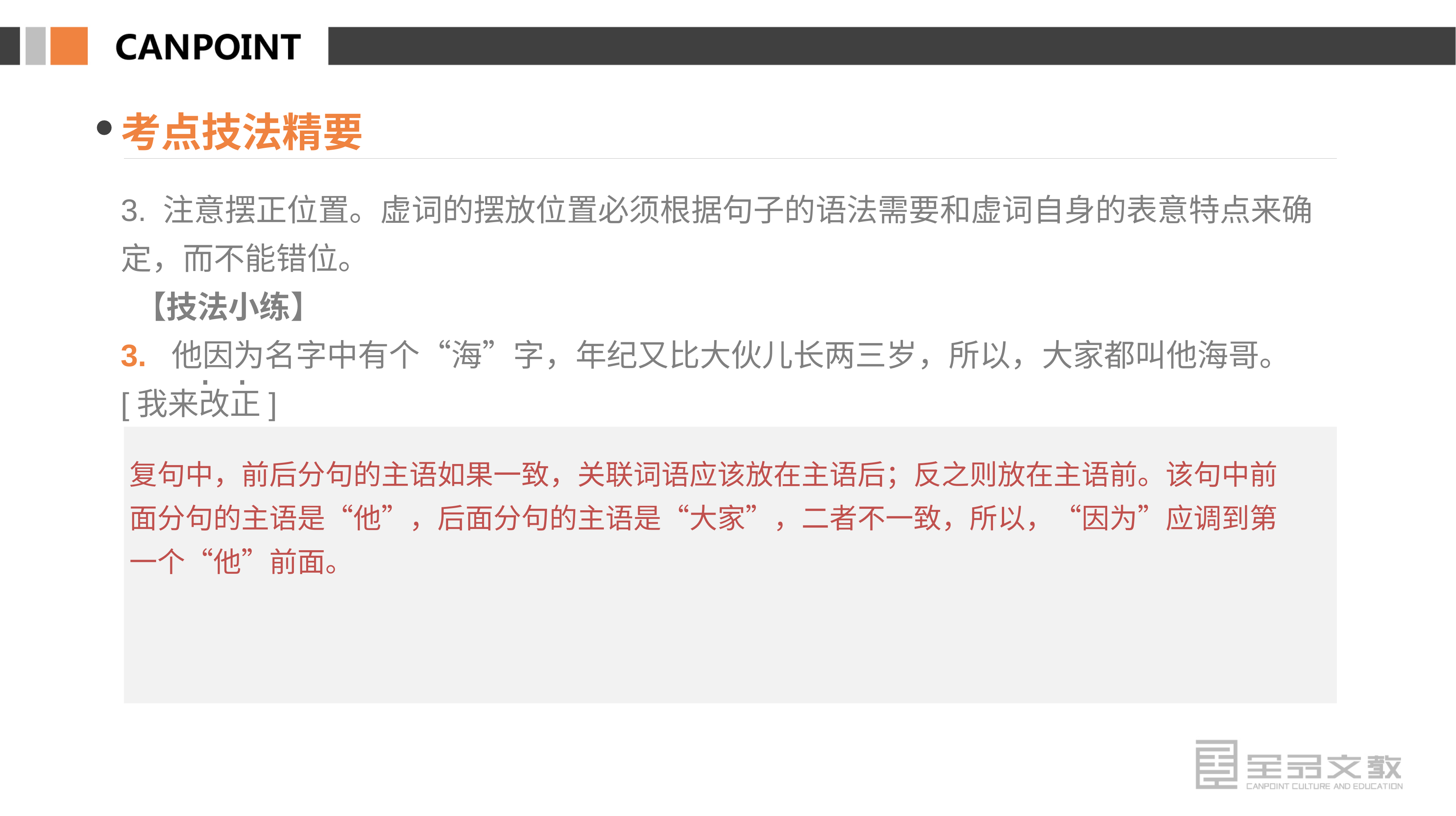

考点技法精要

3. 注意摆正位置。虚词的摆放位置必须根据句子的语法需要和虚词自身的表意特点来确定，而不能错位。
 【技法小练】
3.  他因为名字中有个“海”字，年纪又比大伙儿长两三岁，所以，大家都叫他海哥。 [我来改正]
·  ·

复句中，前后分句的主语如果一致，关联词语应该放在主语后；反之则放在主语前。该句中前面分句的主语是“他”，后面分句的主语是“大家”，二者不一致，所以，“因为”应调到第一个“他”前面。